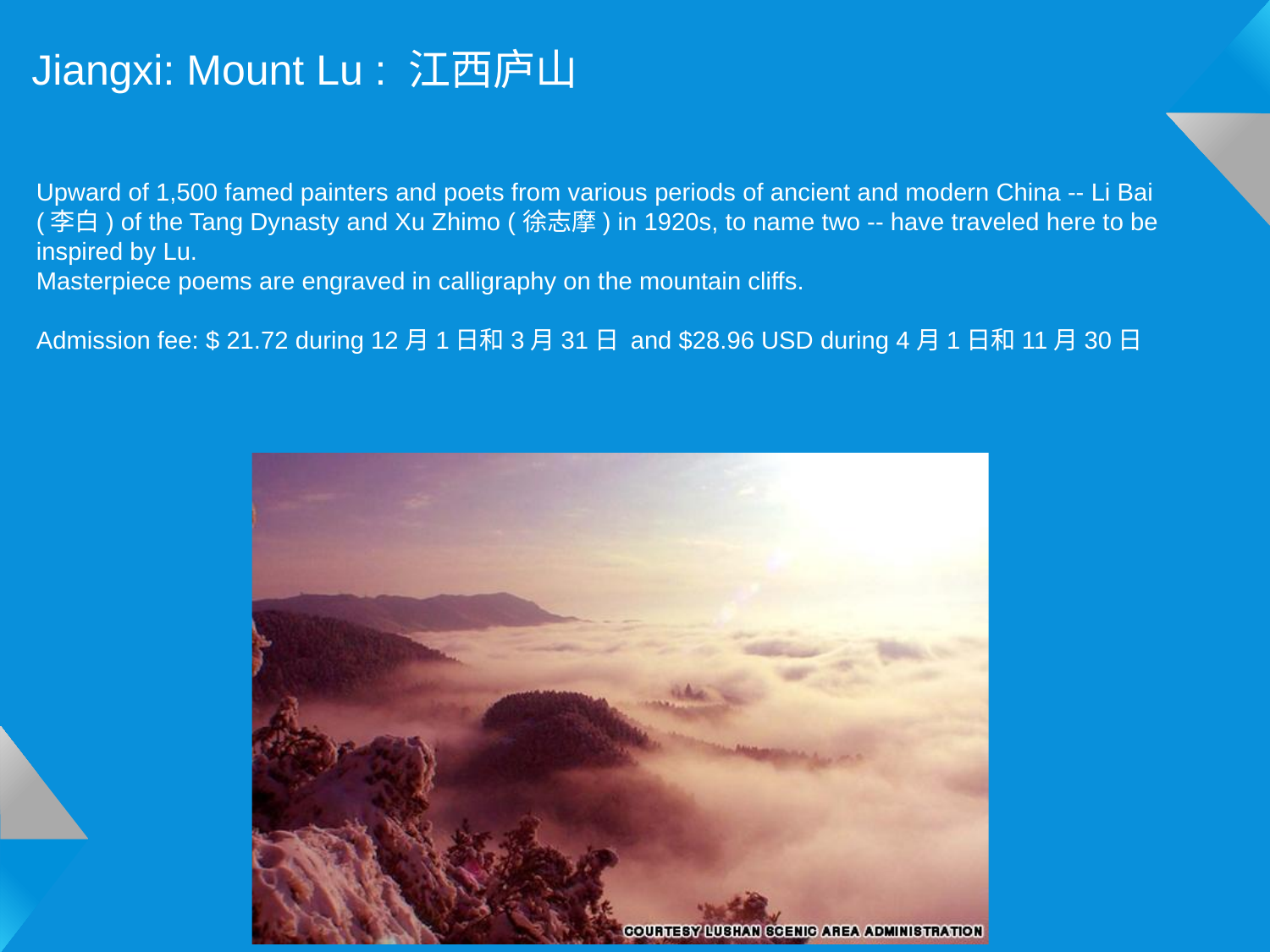

Jiangxi: Mount Lu : 江西庐山

Upward of 1,500 famed painters and poets from various periods of ancient and modern China -- Li Bai (李白) of the Tang Dynasty and Xu Zhimo (徐志摩) in 1920s, to name two -- have traveled here to be inspired by Lu.
Masterpiece poems are engraved in calligraphy on the mountain cliffs.

Admission fee: $ 21.72 during 12月1日和3月31日 and $28.96 USD during 4月1日和11月30日